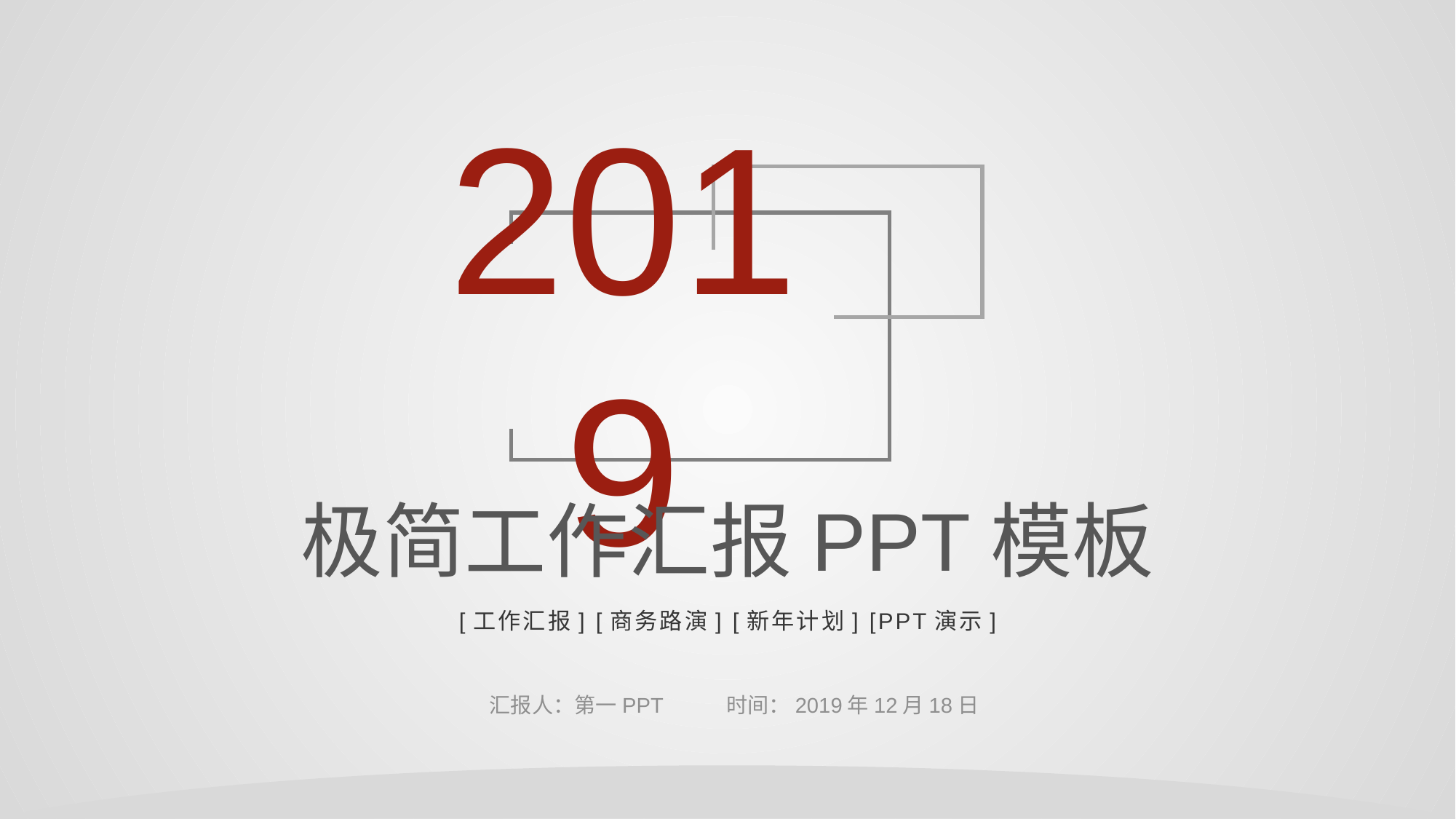

2019

极简工作汇报PPT模板
[工作汇报] [商务路演] [新年计划] [PPT演示]
汇报人：第一PPT
时间：2019年12月18日